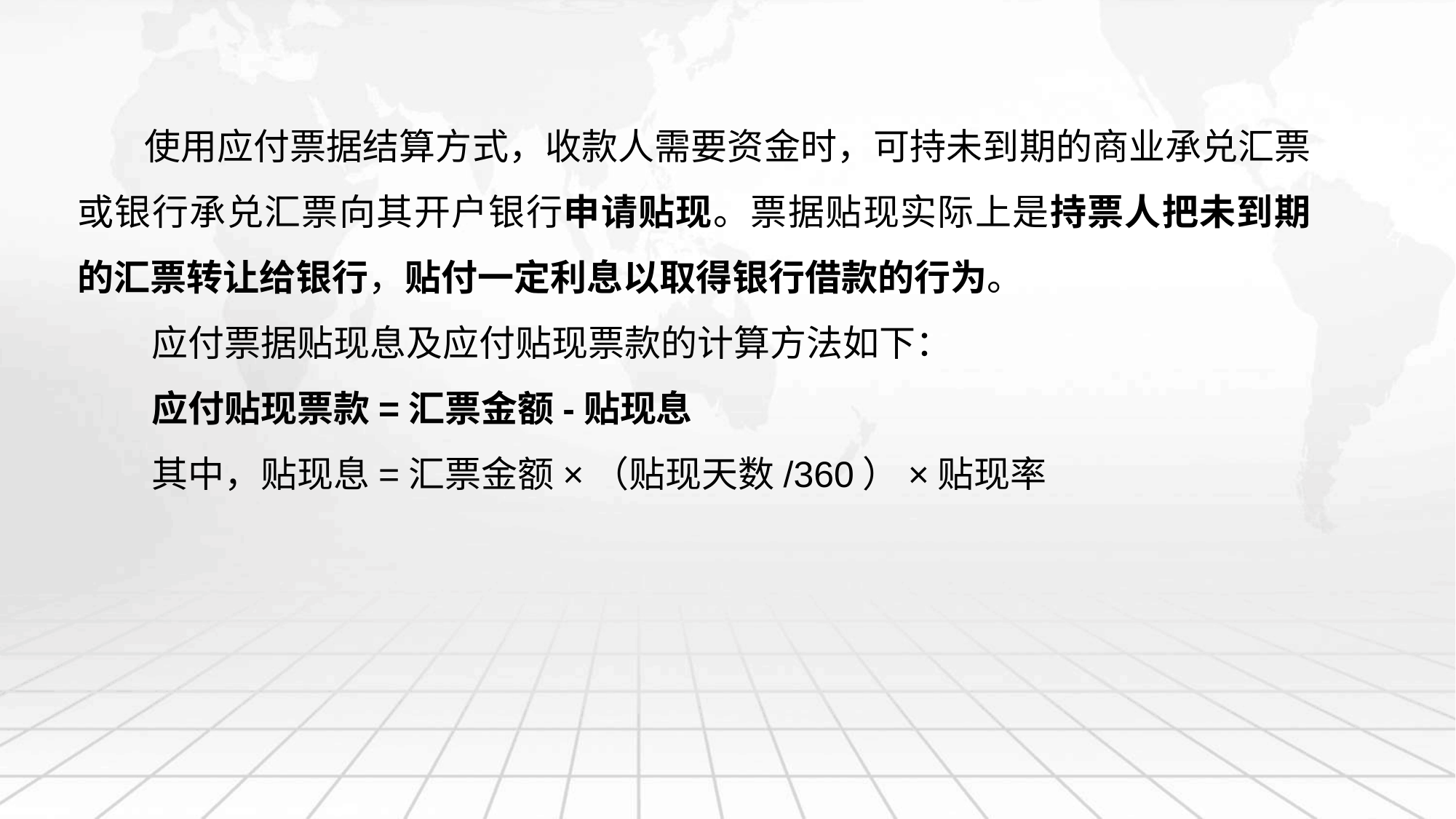

使用应付票据结算方式，收款人需要资金时，可持未到期的商业承兑汇票或银行承兑汇票向其开户银行申请贴现。票据贴现实际上是持票人把未到期的汇票转让给银行，贴付一定利息以取得银行借款的行为。
        应付票据贴现息及应付贴现票款的计算方法如下：
        应付贴现票款=汇票金额-贴现息
        其中，贴现息=汇票金额×（贴现天数/360）×贴现率